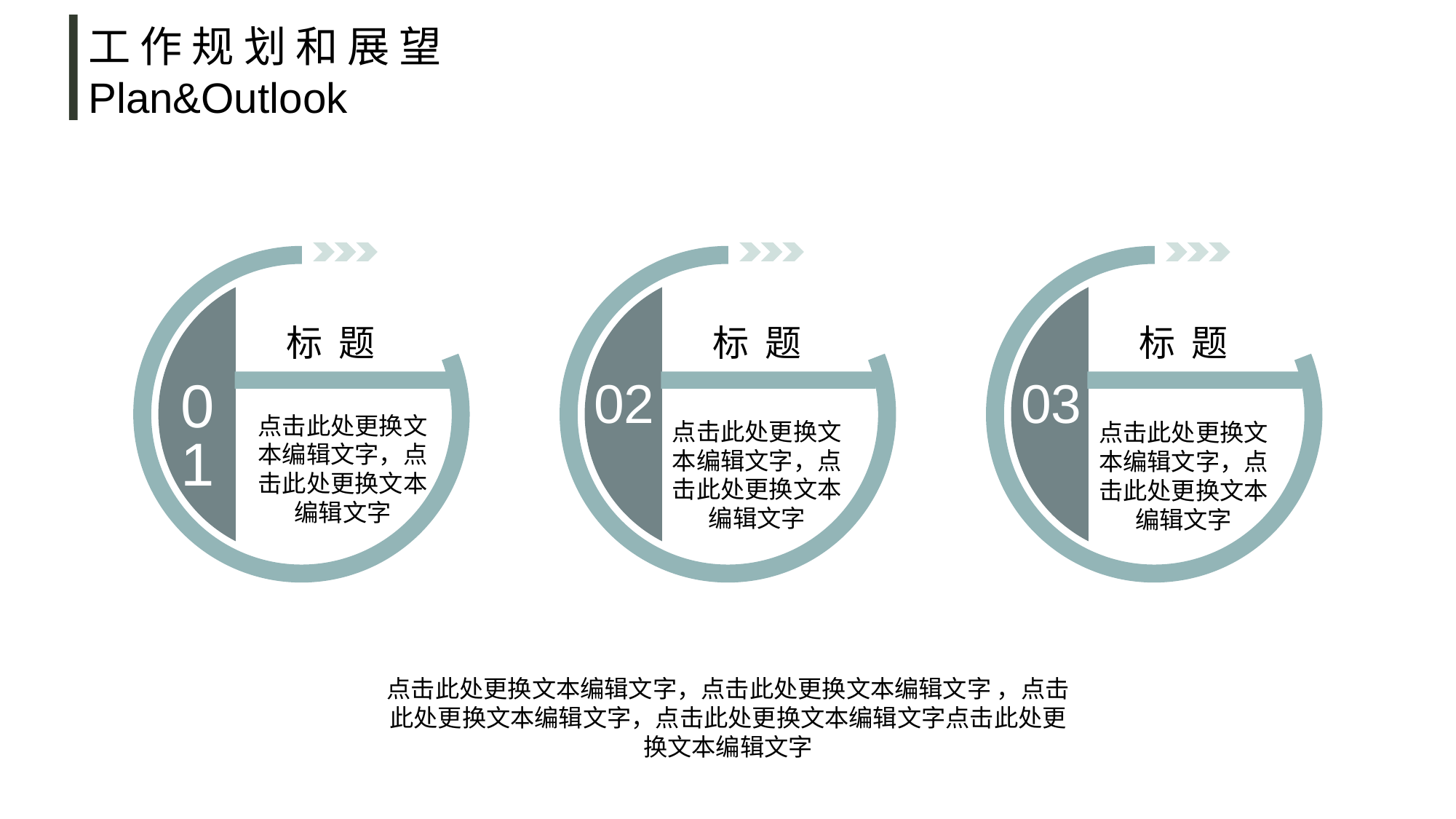

工 作 规 划 和 展 望
Plan&Outlook

标  题
标  题
标  题

01
02
03
点击此处更换文本编辑文字，点击此处更换文本编辑文字
点击此处更换文本编辑文字，点击此处更换文本编辑文字
点击此处更换文本编辑文字，点击此处更换文本编辑文字
点击此处更换文本编辑文字，点击此处更换文本编辑文字 ，点击此处更换文本编辑文字，点击此处更换文本编辑文字点击此处更换文本编辑文字